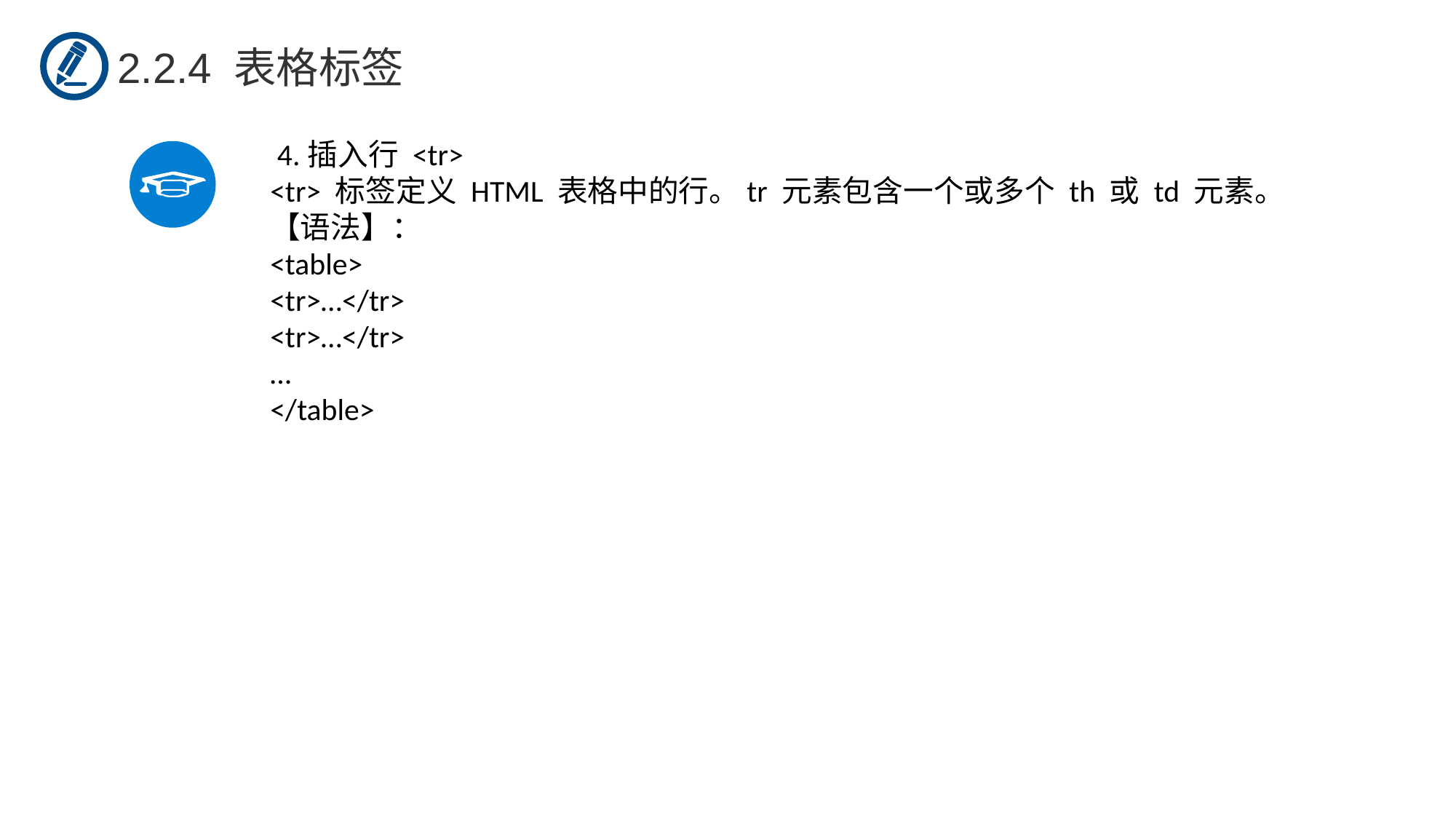

2.2.4 表格标签
 4.插入行 <tr>
<tr> 标签定义 HTML 表格中的行。tr 元素包含一个或多个 th 或 td 元素。
【语法】：
<table>
<tr>…</tr>
<tr>…</tr>
…
</table>